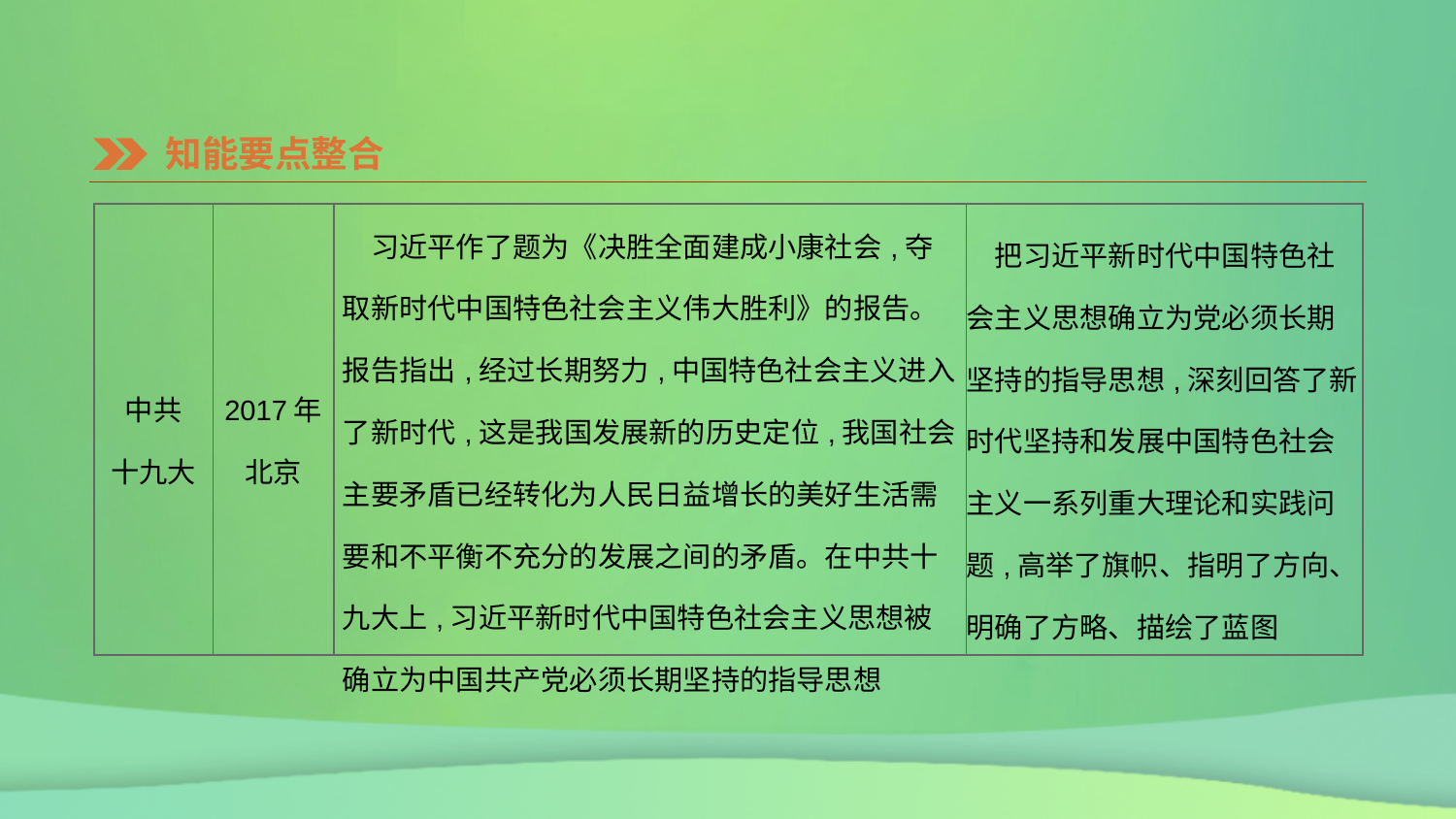

知能要点整合

| 中共 十九大 | 2017年北京 | 习近平作了题为《决胜全面建成小康社会,夺取新时代中国特色社会主义伟大胜利》的报告。报告指出,经过长期努力,中国特色社会主义进入了新时代,这是我国发展新的历史定位,我国社会主要矛盾已经转化为人民日益增长的美好生活需要和不平衡不充分的发展之间的矛盾。在中共十九大上,习近平新时代中国特色社会主义思想被确立为中国共产党必须长期坚持的指导思想 | 把习近平新时代中国特色社会主义思想确立为党必须长期坚持的指导思想,深刻回答了新时代坚持和发展中国特色社会主义一系列重大理论和实践问题,高举了旗帜、指明了方向、明确了方略、描绘了蓝图 |
| --- | --- | --- | --- |